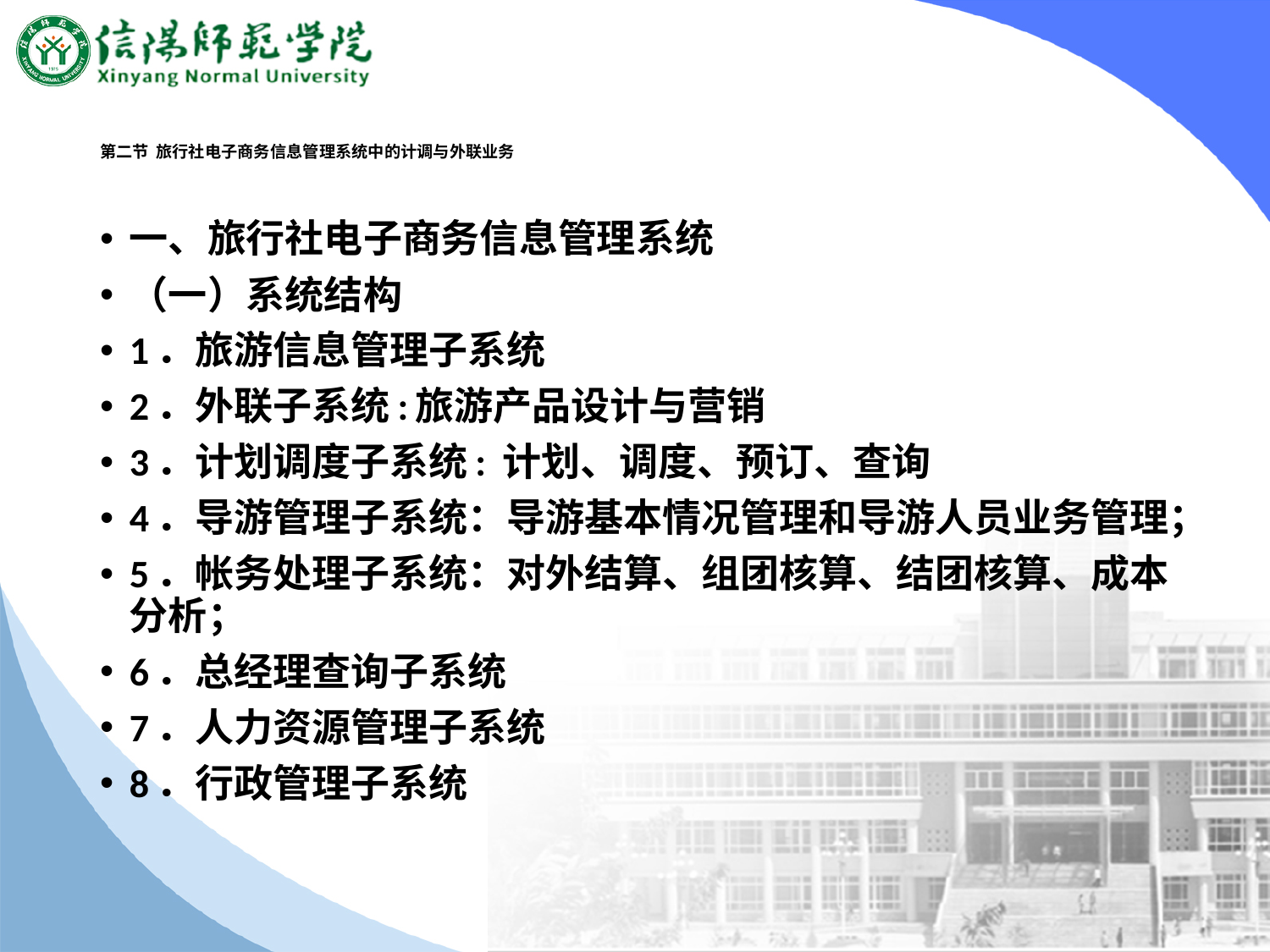

# 第二节  旅行社电子商务信息管理系统中的计调与外联业务
一、旅行社电子商务信息管理系统
（一）系统结构
1．旅游信息管理子系统
2．外联子系统:旅游产品设计与营销
3．计划调度子系统: 计划、调度、预订、查询
4．导游管理子系统：导游基本情况管理和导游人员业务管理；
5．帐务处理子系统：对外结算、组团核算、结团核算、成本分析；
6．总经理查询子系统
7．人力资源管理子系统
8．行政管理子系统